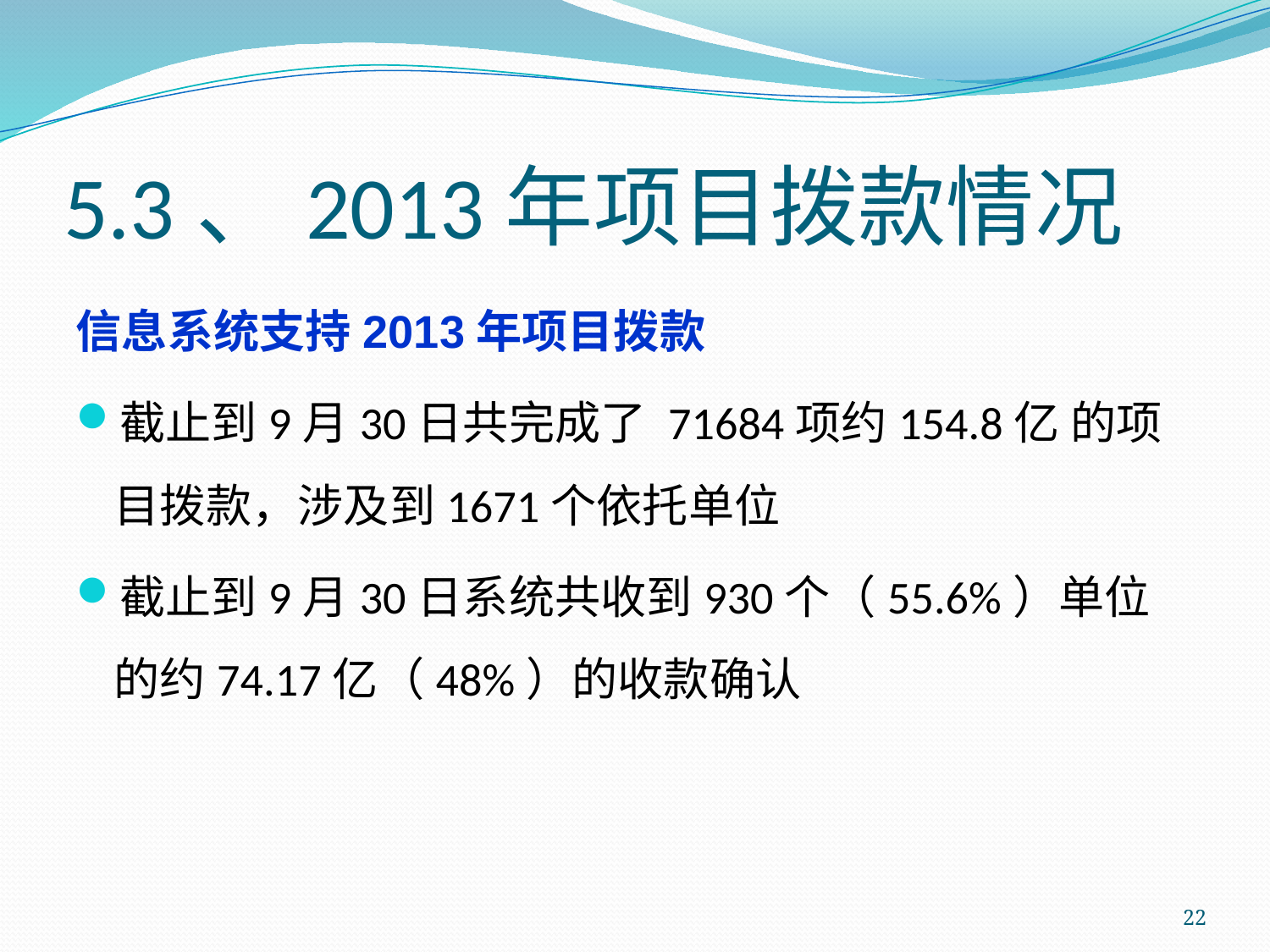

# 5.3、2013年项目拨款情况
信息系统支持2013年项目拨款
截止到9月30日共完成了 71684项约154.8亿 的项目拨款，涉及到1671个依托单位
截止到9月30日系统共收到930个（55.6%）单位的约74.17亿（48%）的收款确认

22